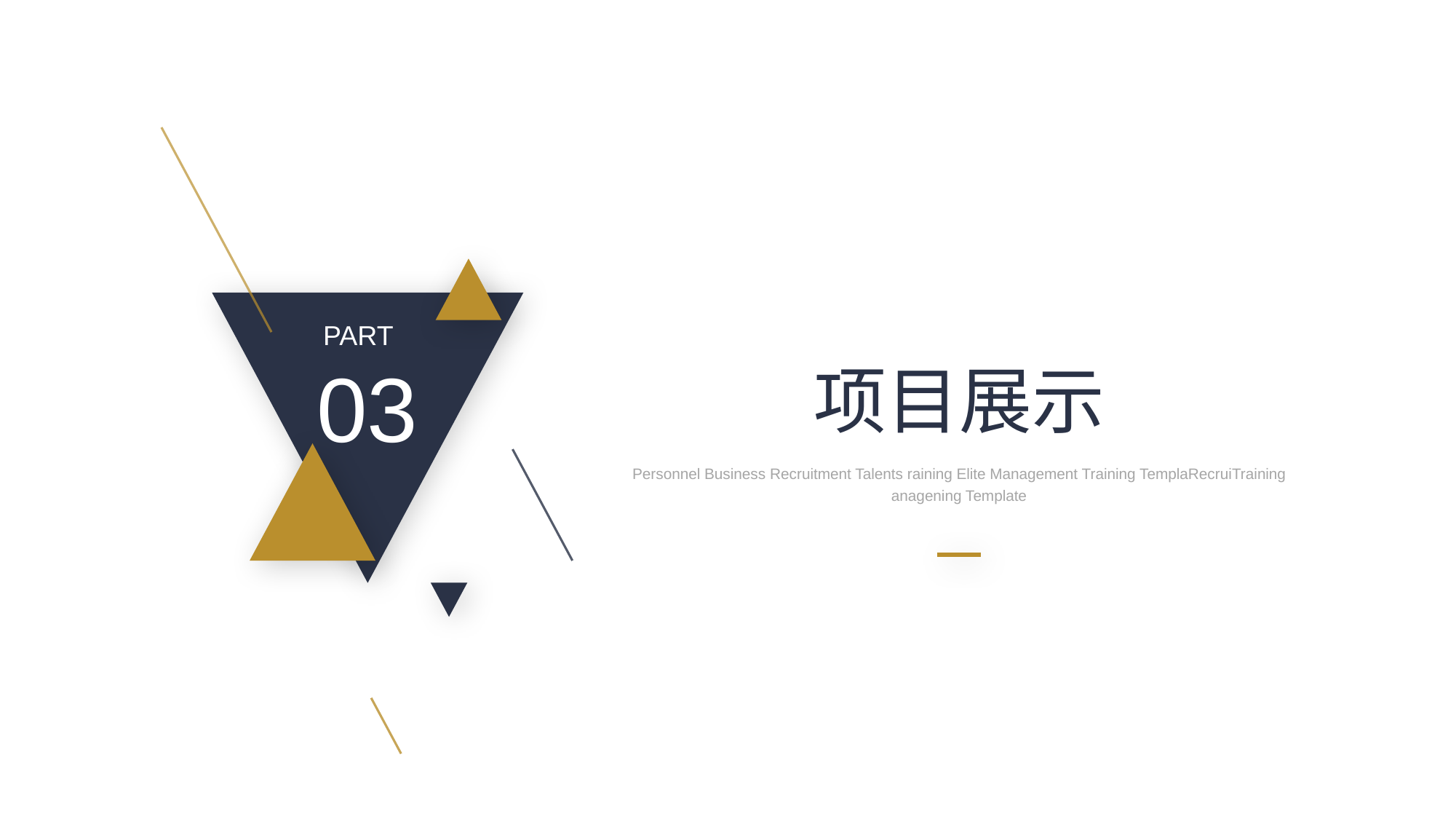

PART
03
项目展示

Personnel Business Recruitment Talents raining Elite Management Training TemplaRecruiTraining anagening Template